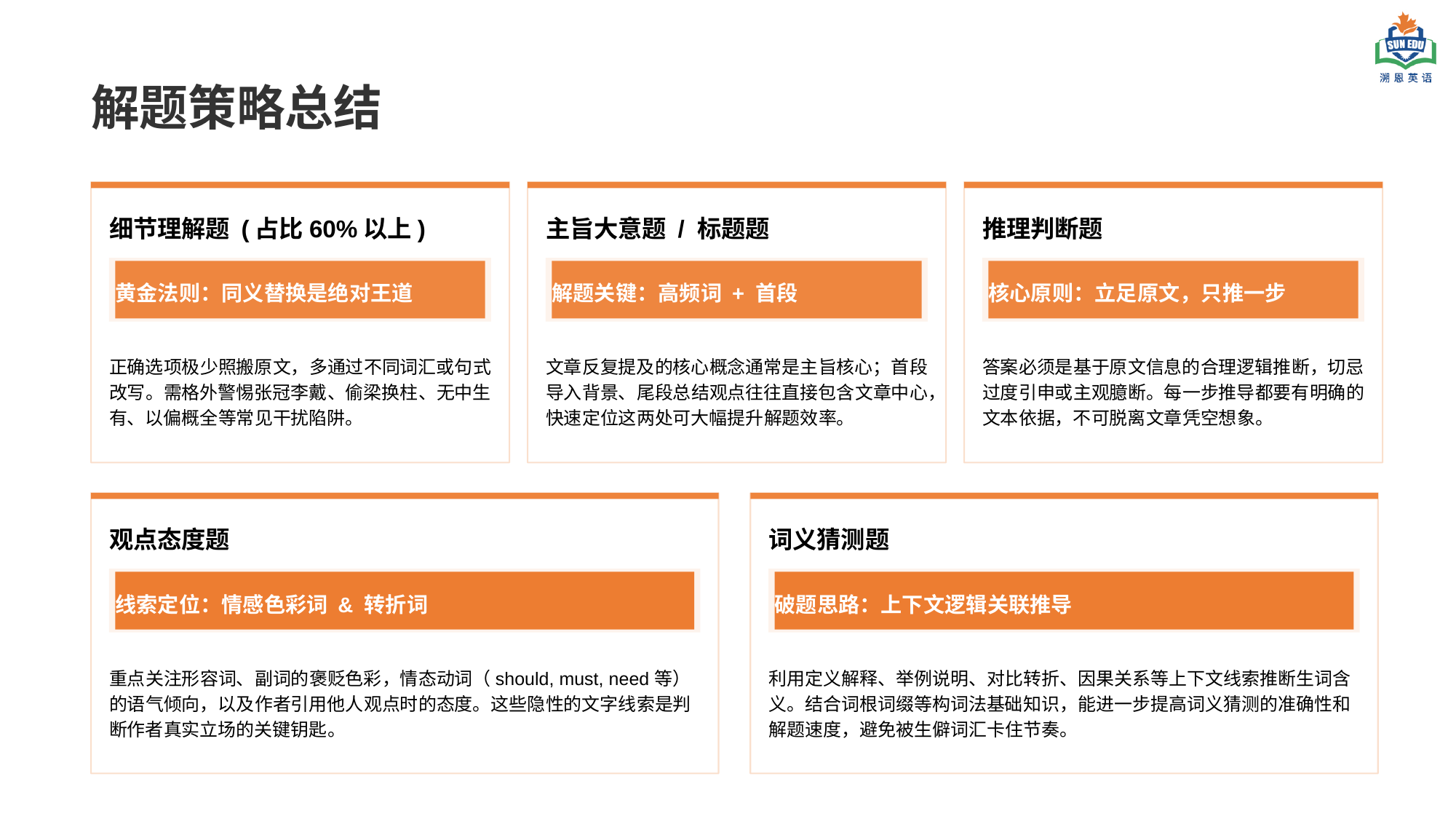

解题策略总结

细节理解题 (占比60%以上)
主旨大意题 / 标题题
推理判断题

黄金法则：同义替换是绝对王道
解题关键：高频词 + 首段
核心原则：立足原文，只推一步
正确选项极少照搬原文，多通过不同词汇或句式改写。需格外警惕张冠李戴、偷梁换柱、无中生有、以偏概全等常见干扰陷阱。
文章反复提及的核心概念通常是主旨核心；首段导入背景、尾段总结观点往往直接包含文章中心，快速定位这两处可大幅提升解题效率。
答案必须是基于原文信息的合理逻辑推断，切忌过度引申或主观臆断。每一步推导都要有明确的文本依据，不可脱离文章凭空想象。

观点态度题
词义猜测题

线索定位：情感色彩词 & 转折词
破题思路：上下文逻辑关联推导
重点关注形容词、副词的褒贬色彩，情态动词（should, must, need等）的语气倾向，以及作者引用他人观点时的态度。这些隐性的文字线索是判断作者真实立场的关键钥匙。
利用定义解释、举例说明、对比转折、因果关系等上下文线索推断生词含义。结合词根词缀等构词法基础知识，能进一步提高词义猜测的准确性和解题速度，避免被生僻词汇卡住节奏。